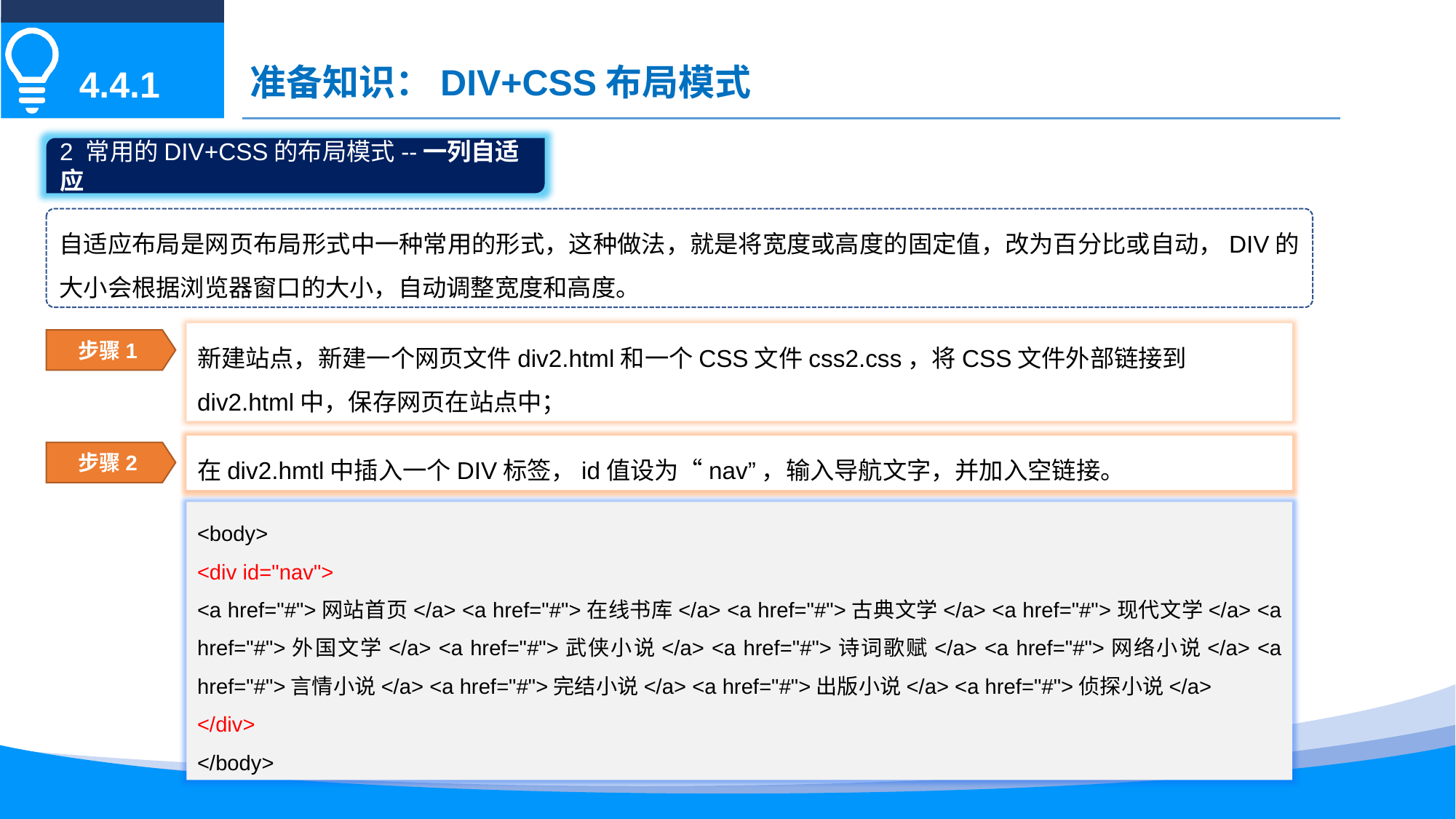

准备知识：DIV+CSS布局模式
4.4.1
2 常用的DIV+CSS的布局模式--一列自适应
自适应布局是网页布局形式中一种常用的形式，这种做法，就是将宽度或高度的固定值，改为百分比或自动，DIV的大小会根据浏览器窗口的大小，自动调整宽度和高度。
新建站点，新建一个网页文件div2.html和一个CSS文件css2.css，将CSS文件外部链接到div2.html中，保存网页在站点中；
步骤1

在div2.hmtl中插入一个DIV标签，id值设为“nav”，输入导航文字，并加入空链接。
步骤2
<body>
<div id="nav">
<a href="#">网站首页</a> <a href="#">在线书库</a> <a href="#">古典文学</a> <a href="#">现代文学</a> <a href="#">外国文学</a> <a href="#">武侠小说</a> <a href="#">诗词歌赋</a> <a href="#">网络小说</a> <a href="#">言情小说</a> <a href="#">完结小说</a> <a href="#">出版小说</a> <a href="#">侦探小说</a>
</div>
</body>